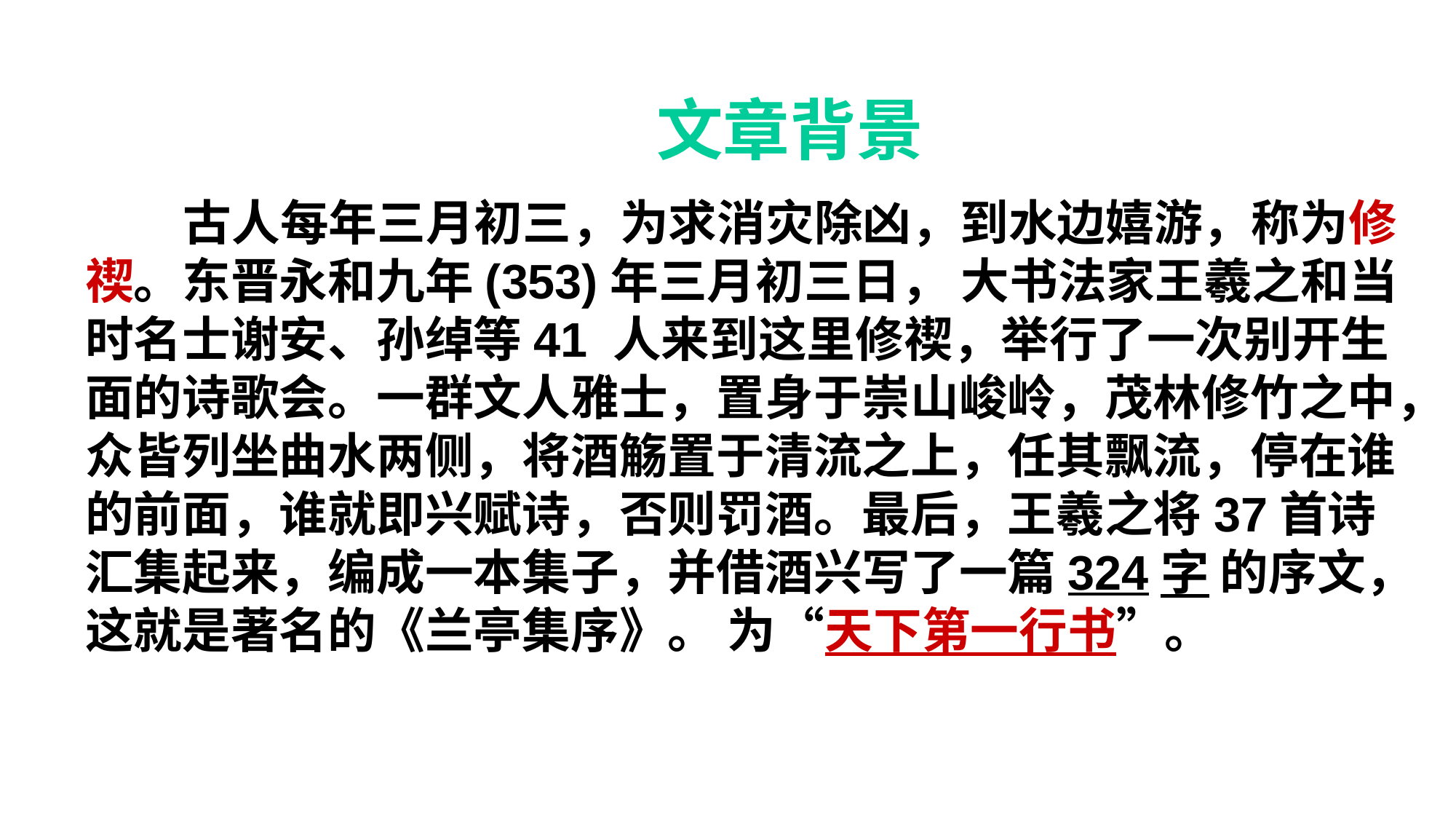

文章背景
 古人每年三月初三，为求消灾除凶，到水边嬉游，称为修禊。东晋永和九年(353)年三月初三日， 大书法家王羲之和当时名士谢安、孙绰等41 人来到这里修禊，举行了一次别开生面的诗歌会。一群文人雅士，置身于崇山峻岭，茂林修竹之中，众皆列坐曲水两侧，将酒觞置于清流之上，任其飘流，停在谁的前面，谁就即兴赋诗，否则罚酒。最后，王羲之将37首诗汇集起来，编成一本集子，并借酒兴写了一篇324字 的序文，这就是著名的《兰亭集序》。 为“天下第一行书”。